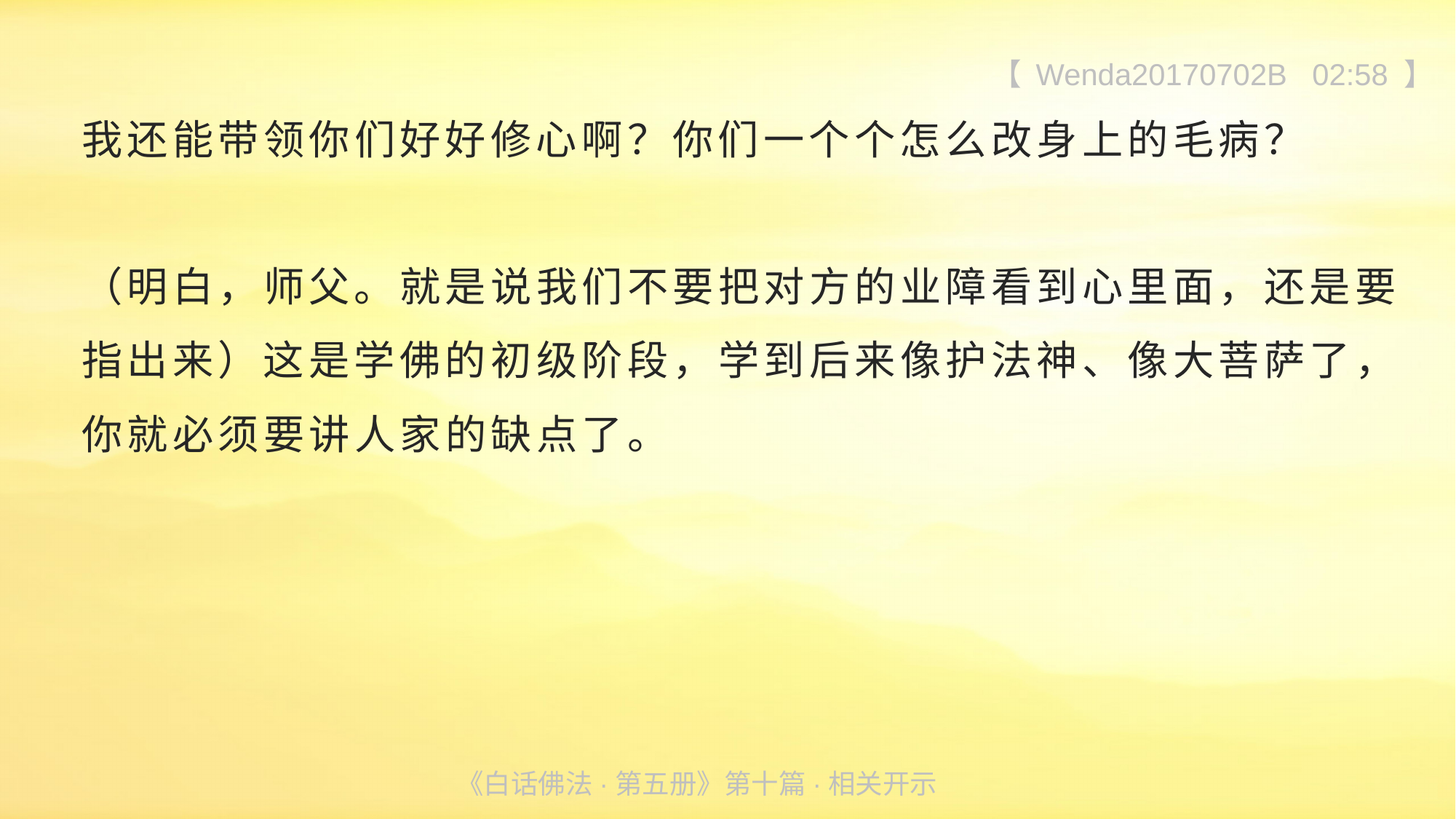

【 Wenda20170702B   02:58 】
我还能带领你们好好修心啊？你们一个个怎么改身上的毛病？

（明白，师父。就是说我们不要把对方的业障看到心里面，还是要指出来）这是学佛的初级阶段，学到后来像护法神、像大菩萨了，你就必须要讲人家的缺点了。

《白话佛法·第五册》第十篇·相关开示